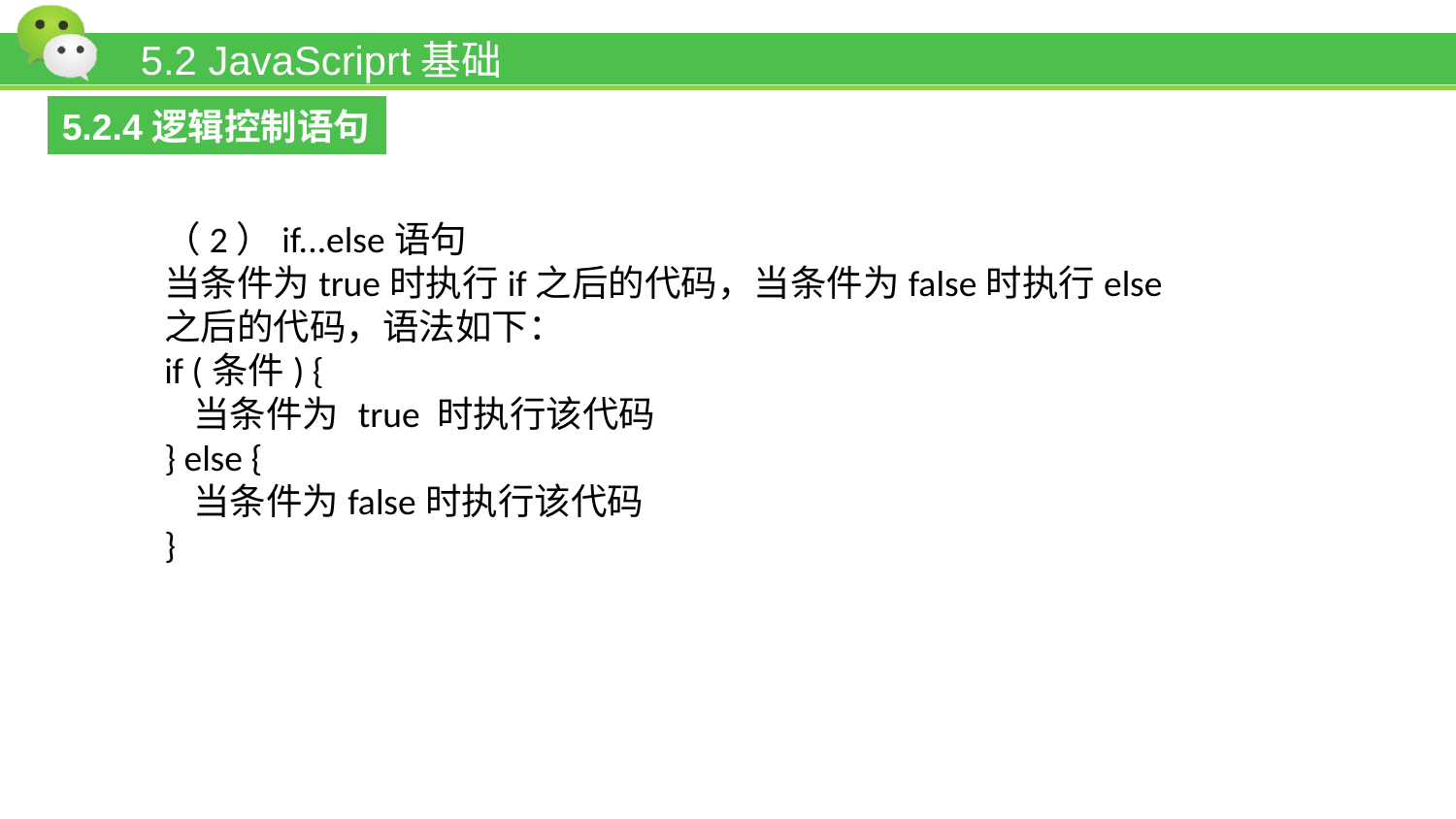

# 5.2 JavaScriprt基础
5.2.4逻辑控制语句
（2）if...else语句
当条件为true时执行if之后的代码，当条件为false时执行else之后的代码，语法如下：
if (条件) {
  当条件为 true 时执行该代码
} else {
  当条件为false时执行该代码
}